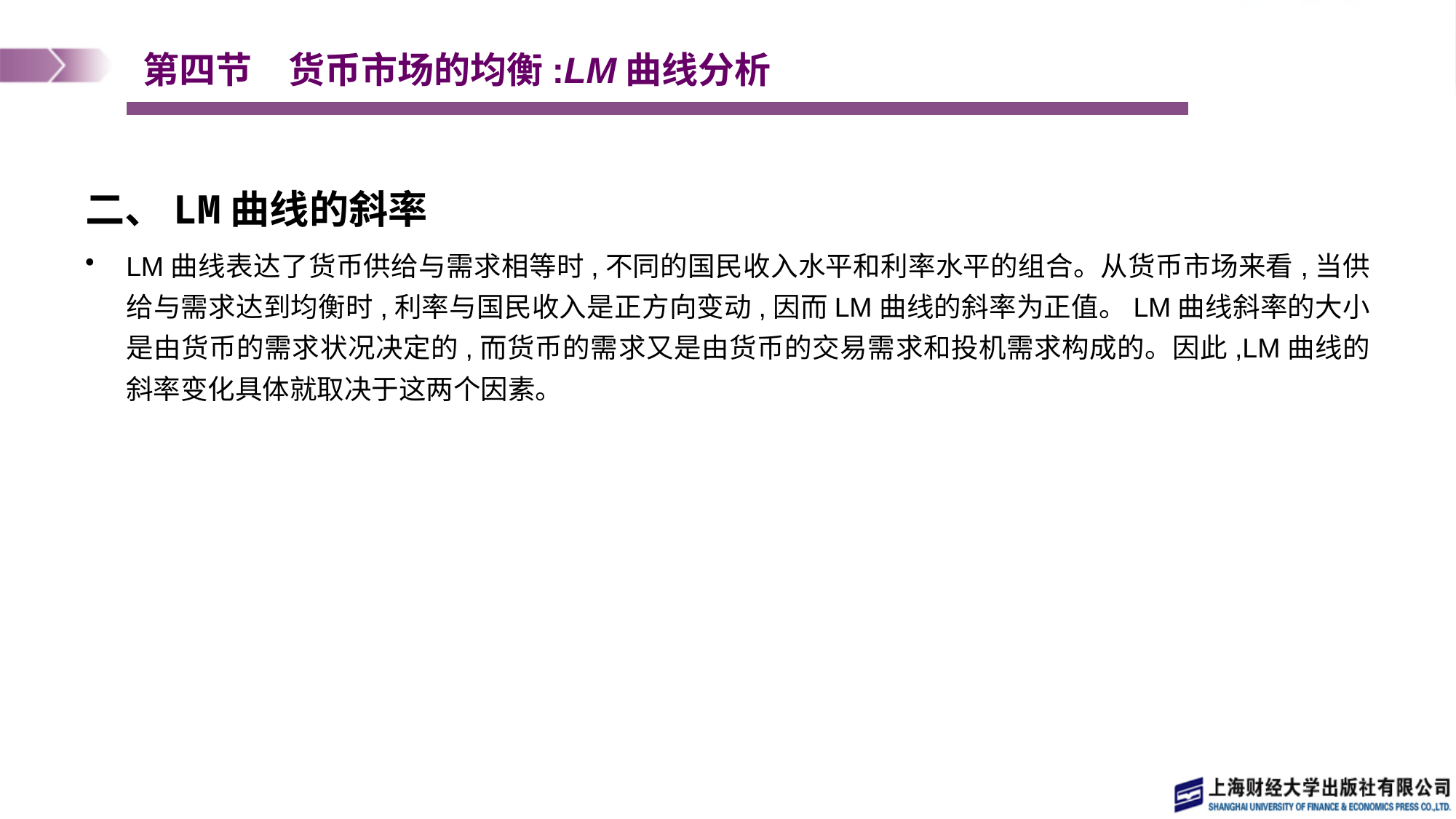

# 第四节　货币市场的均衡:LM曲线分析
二、LM曲线的斜率
LM曲线表达了货币供给与需求相等时,不同的国民收入水平和利率水平的组合。从货币市场来看,当供给与需求达到均衡时,利率与国民收入是正方向变动,因而LM曲线的斜率为正值。LM曲线斜率的大小是由货币的需求状况决定的,而货币的需求又是由货币的交易需求和投机需求构成的。因此,LM曲线的斜率变化具体就取决于这两个因素。